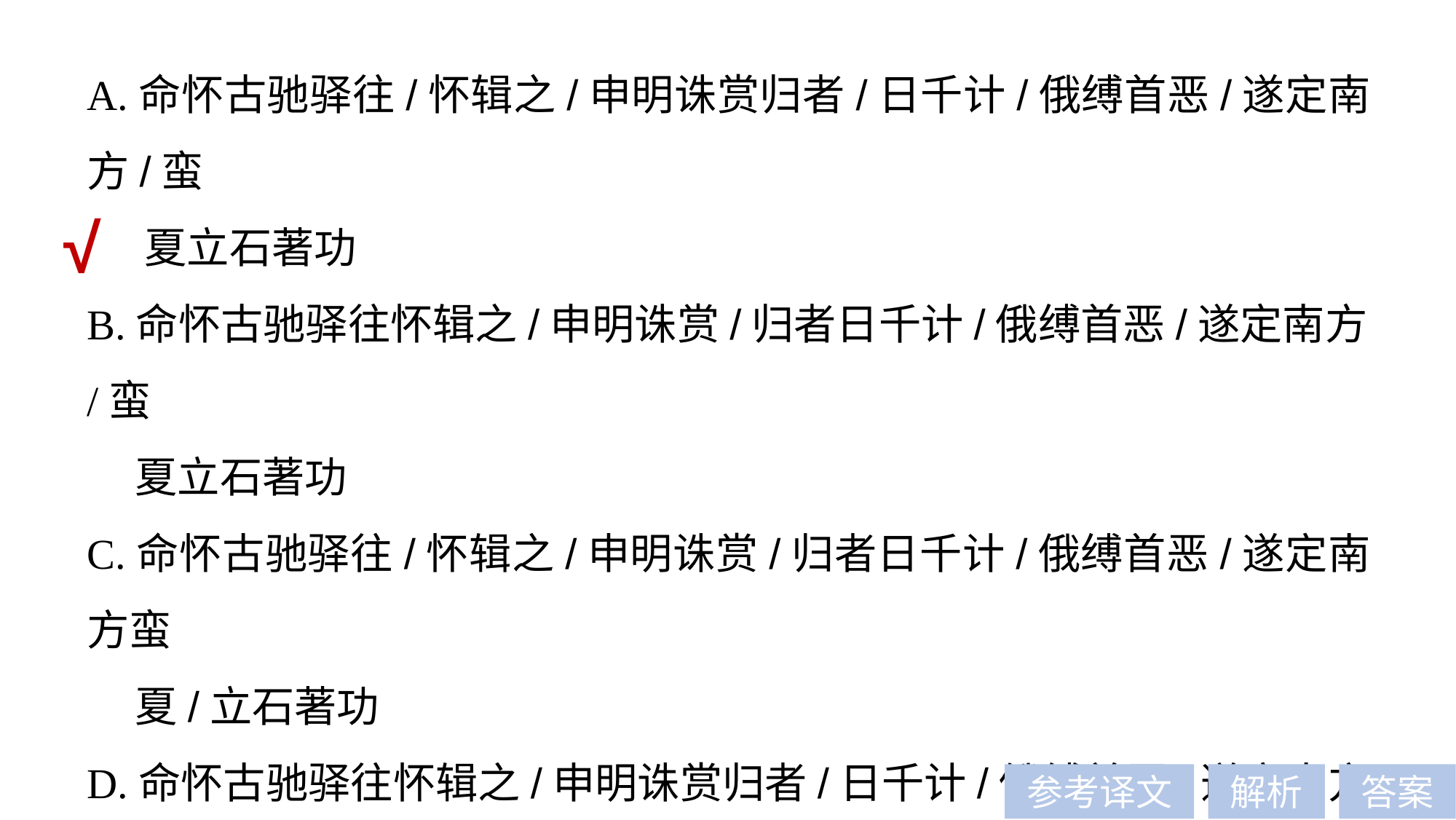

A.命怀古驰驿往/怀辑之/申明诛赏归者/日千计/俄缚首恶/遂定南方/蛮
     夏立石著功
B.命怀古驰驿往怀辑之/申明诛赏/归者日千计/俄缚首恶/遂定南方/蛮
    夏立石著功
C.命怀古驰驿往/怀辑之/申明诛赏/归者日千计/俄缚首恶/遂定南方蛮
    夏/立石著功
D.命怀古驰驿往怀辑之/申明诛赏归者/日千计/俄缚首恶/遂定南方蛮夏
    /立石著功
√
参考译文
解析
答案